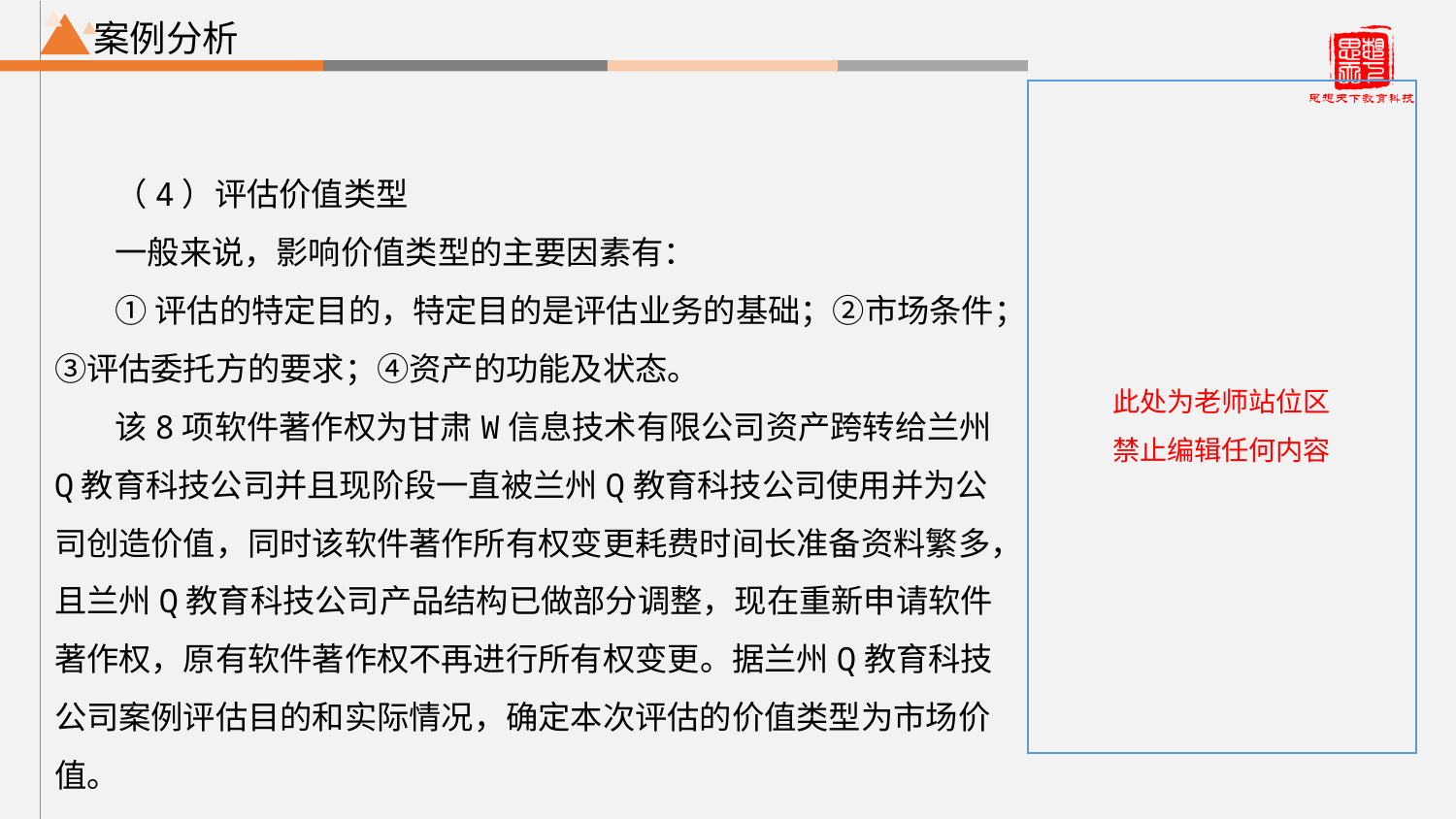

案例分析
（4）评估价值类型
一般来说，影响价值类型的主要因素有：
①评估的特定目的，特定目的是评估业务的基础；②市场条件；③评估委托方的要求；④资产的功能及状态。
该8项软件著作权为甘肃W信息技术有限公司资产跨转给兰州Q教育科技公司并且现阶段一直被兰州Q教育科技公司使用并为公司创造价值，同时该软件著作所有权变更耗费时间长准备资料繁多，且兰州Q教育科技公司产品结构已做部分调整，现在重新申请软件著作权，原有软件著作权不再进行所有权变更。据兰州Q教育科技公司案例评估目的和实际情况，确定本次评估的价值类型为市场价值。

65